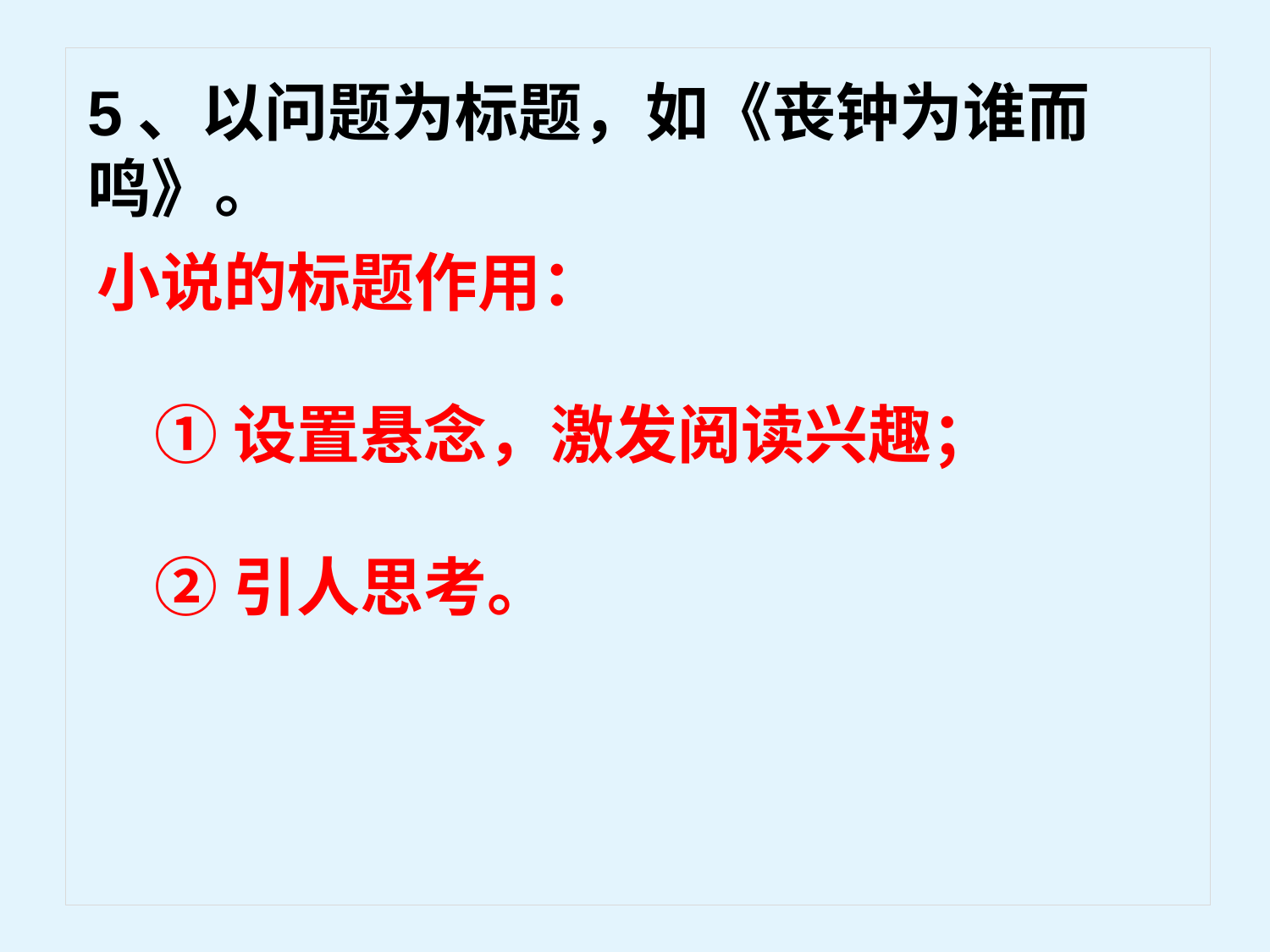

5、以问题为标题，如《丧钟为谁而鸣》。

小说的标题作用：

    ①设置悬念，激发阅读兴趣；
    ②引人思考。